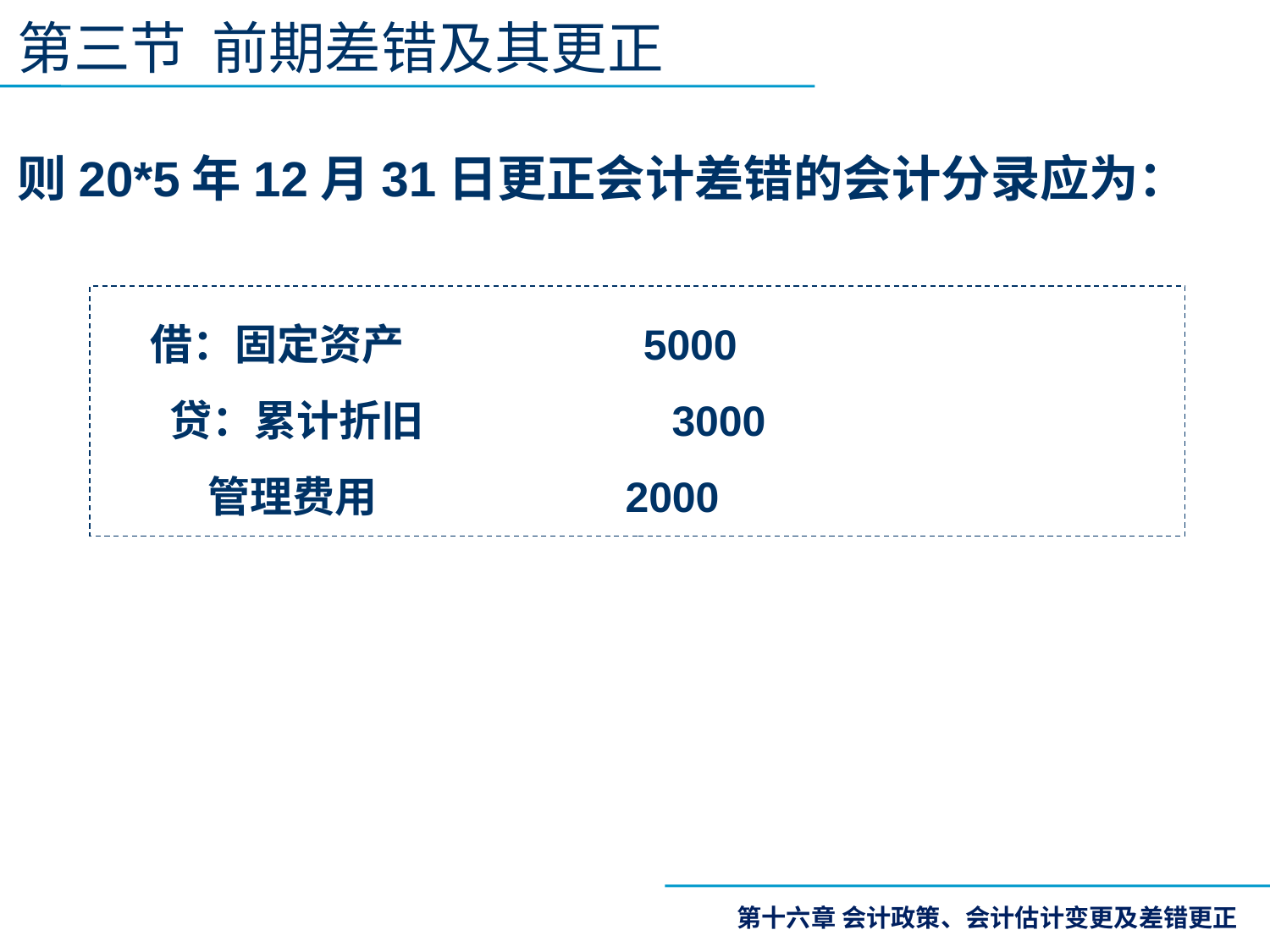

第三节  前期差错及其更正
则20*5年12月31日更正会计差错的会计分录应为：
    借：固定资产                        5000
      贷：累计折旧                         3000
          管理费用                         2000